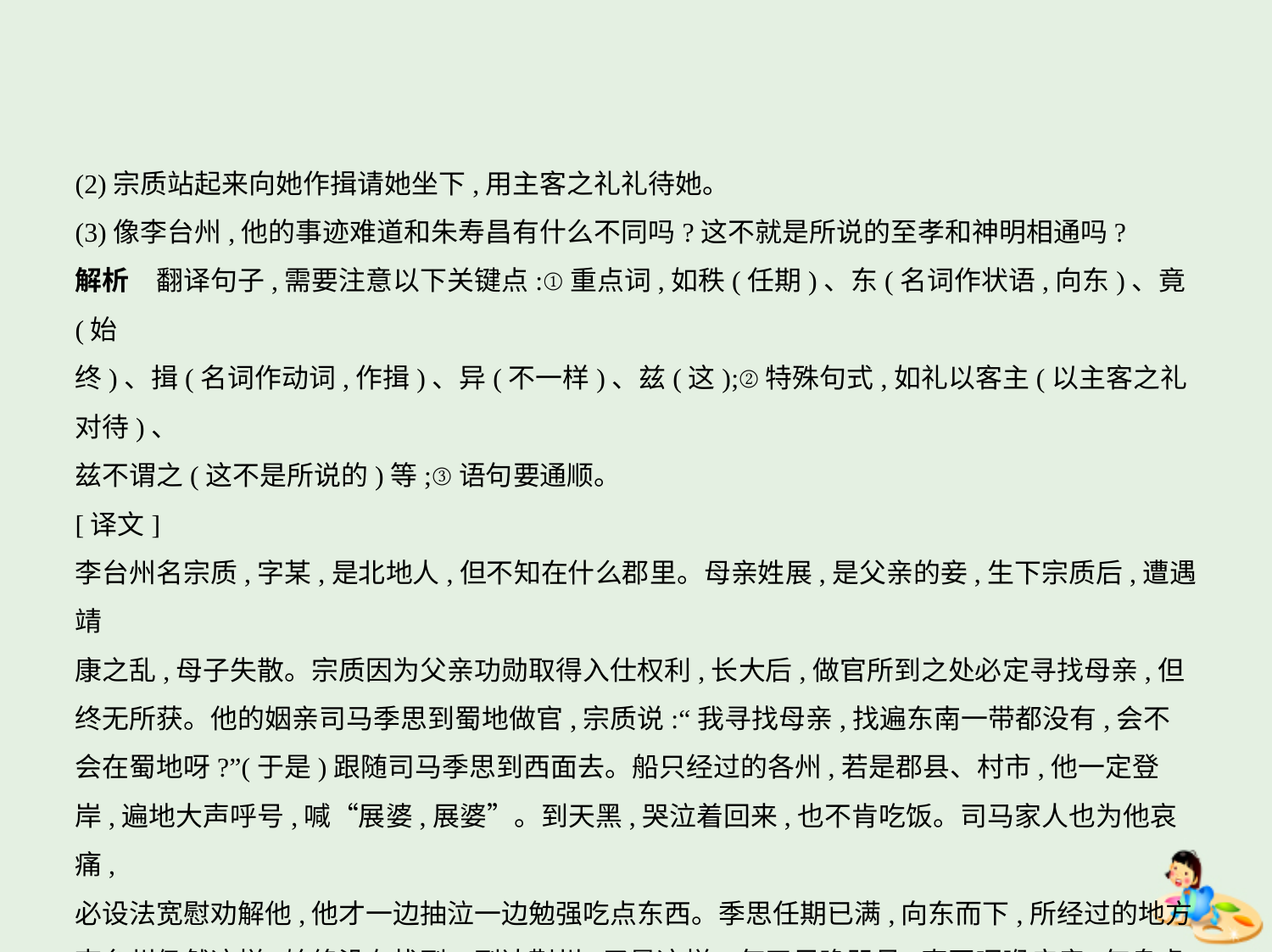

(2)宗质站起来向她作揖请她坐下,用主客之礼礼待她。
(3)像李台州,他的事迹难道和朱寿昌有什么不同吗?这不就是所说的至孝和神明相通吗?
解析　翻译句子,需要注意以下关键点:①重点词,如秩(任期)、东(名词作状语,向东)、竟(始
终)、揖(名词作动词,作揖)、异(不一样)、兹(这);②特殊句式,如礼以客主(以主客之礼对待)、
兹不谓之(这不是所说的)等;③语句要通顺。
[译文]
李台州名宗质,字某,是北地人,但不知在什么郡里。母亲姓展,是父亲的妾,生下宗质后,遭遇靖
康之乱,母子失散。宗质因为父亲功勋取得入仕权利,长大后,做官所到之处必定寻找母亲,但
终无所获。他的姻亲司马季思到蜀地做官,宗质说:“我寻找母亲,找遍东南一带都没有,会不
会在蜀地呀?”(于是)跟随司马季思到西面去。船只经过的各州,若是郡县、村市,他一定登
岸,遍地大声呼号,喊“展婆,展婆”。到天黑,哭泣着回来,也不肯吃饭。司马家人也为他哀痛,
必设法宽慰劝解他,他才一边抽泣一边勉强吃点东西。季思任期已满,向东而下,所经过的地方
李台州仍然这样,始终没有找到。到达荆州,又是这样。每天早晚哭号,直至咽喉疼痛,气息虚
弱,才在茶楼休息一下,哭泣流泪。